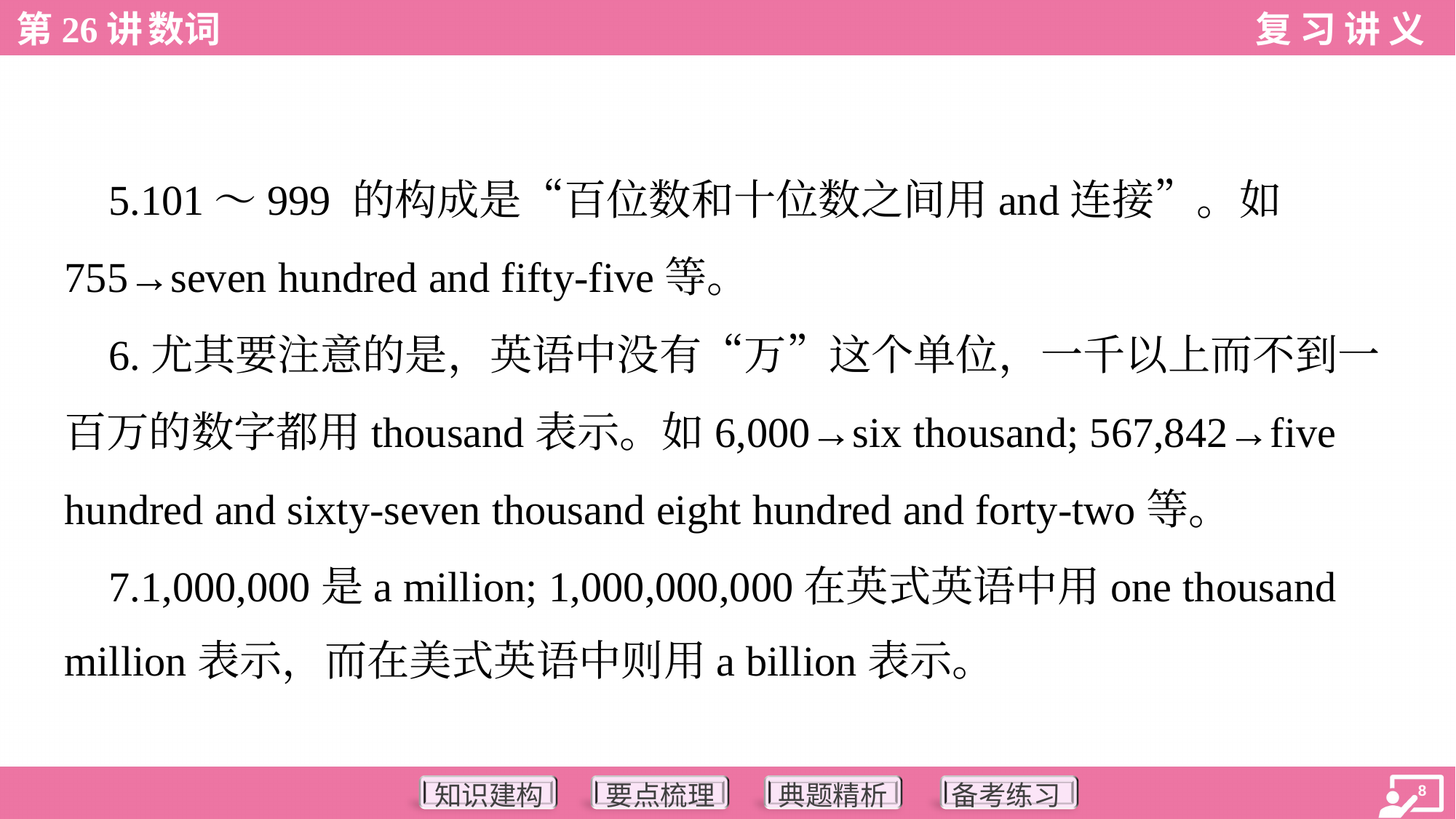

5.101～999 的构成是“百位数和十位数之间用and连接”。如
755→seven hundred and fifty-five等。
    6.尤其要注意的是，英语中没有“万”这个单位，一千以上而不到一
百万的数字都用thousand表示。如6,000→six thousand; 567,842→five
hundred and sixty-seven thousand eight hundred and forty-two等。
    7.1,000,000是a million; 1,000,000,000在英式英语中用one thousand
million表示，而在美式英语中则用a billion表示。